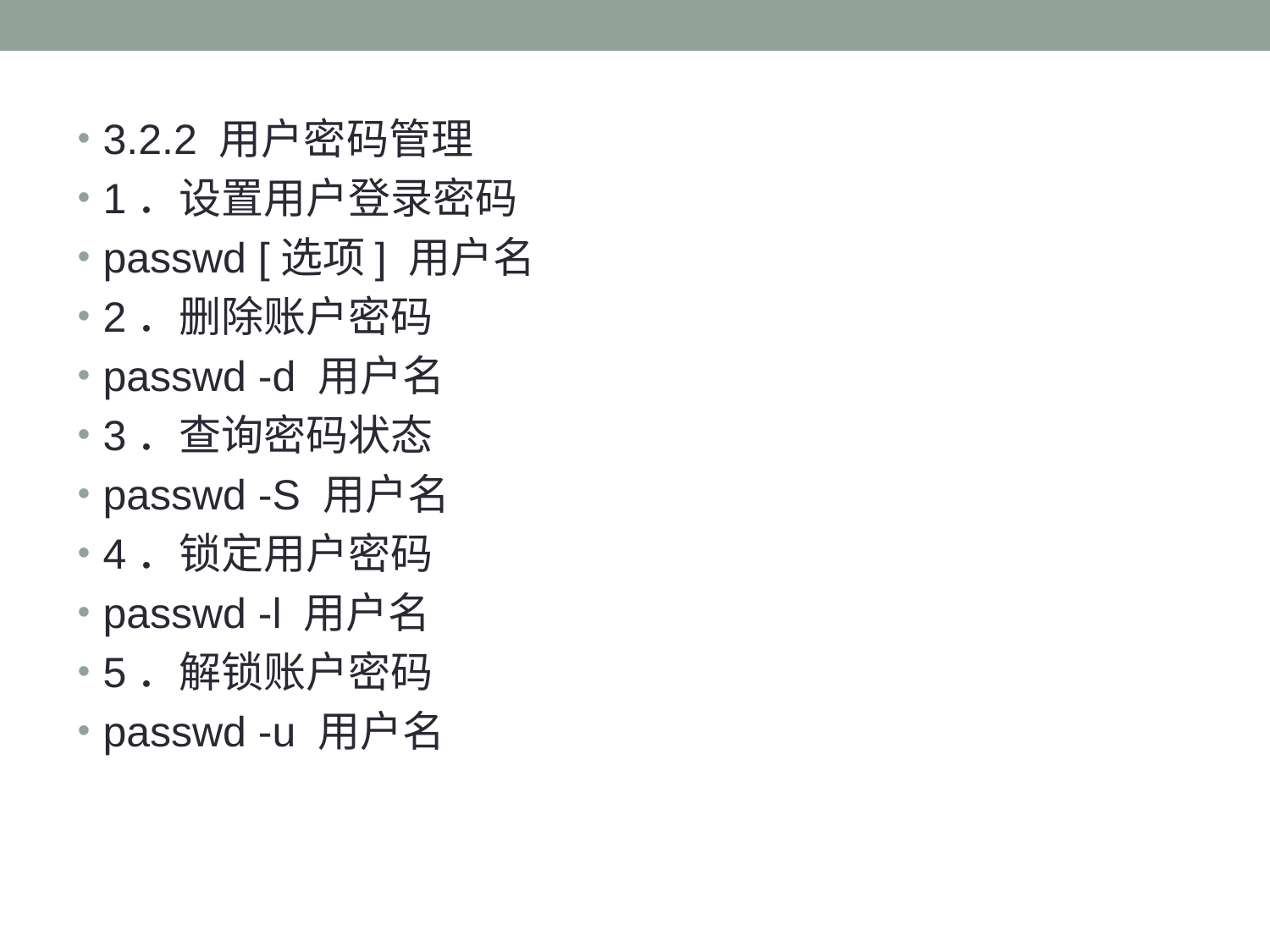

#
3.2.2 用户密码管理
1．设置用户登录密码
passwd [选项] 用户名
2．删除账户密码
passwd -d 用户名
3．查询密码状态
passwd -S 用户名
4．锁定用户密码
passwd -l 用户名
5．解锁账户密码
passwd -u 用户名